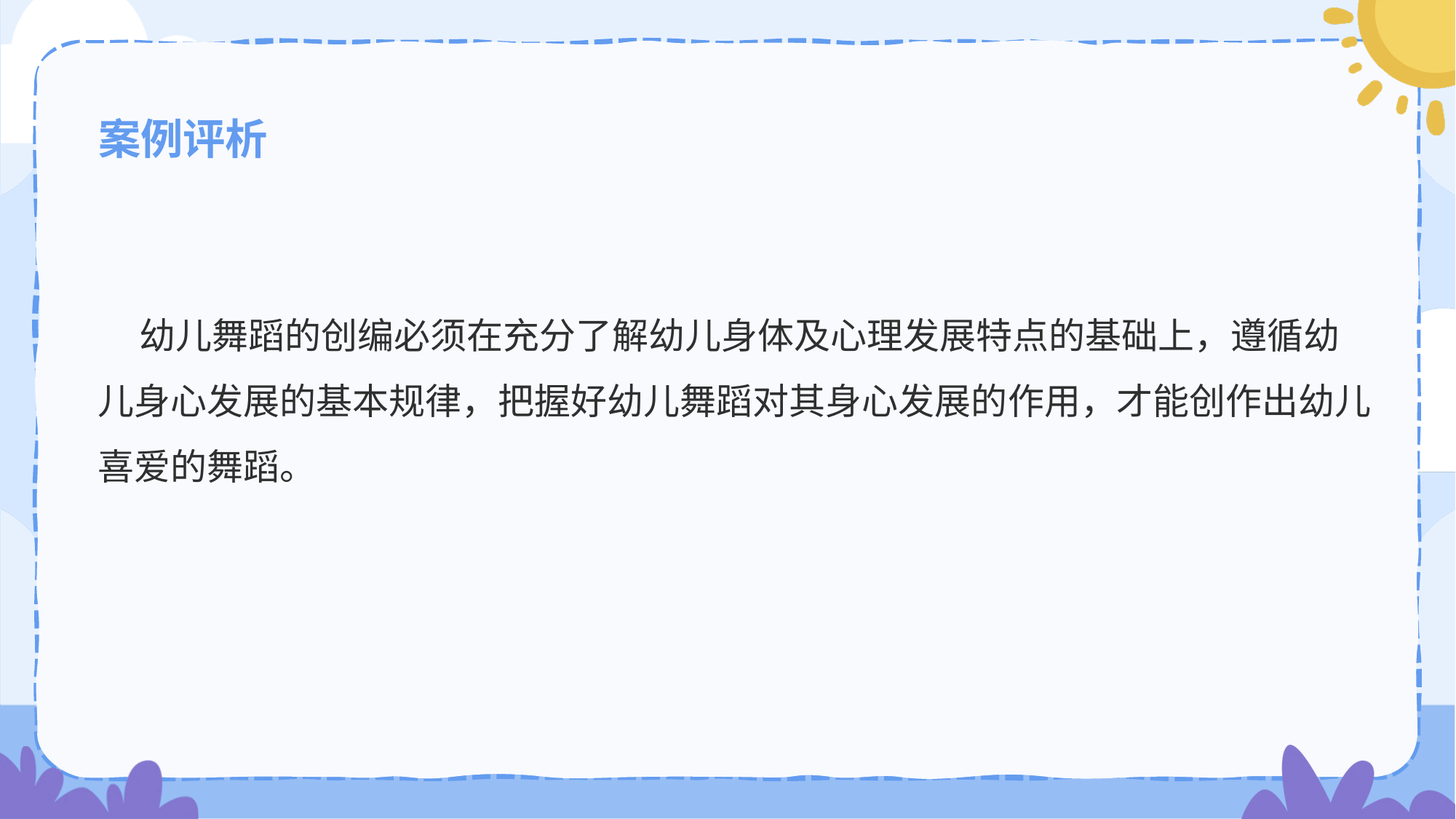

案例评析
    幼儿舞蹈的创编必须在充分了解幼儿身体及心理发展特点的基础上，遵循幼儿身心发展的基本规律，把握好幼儿舞蹈对其身心发展的作用，才能创作出幼儿喜爱的舞蹈。